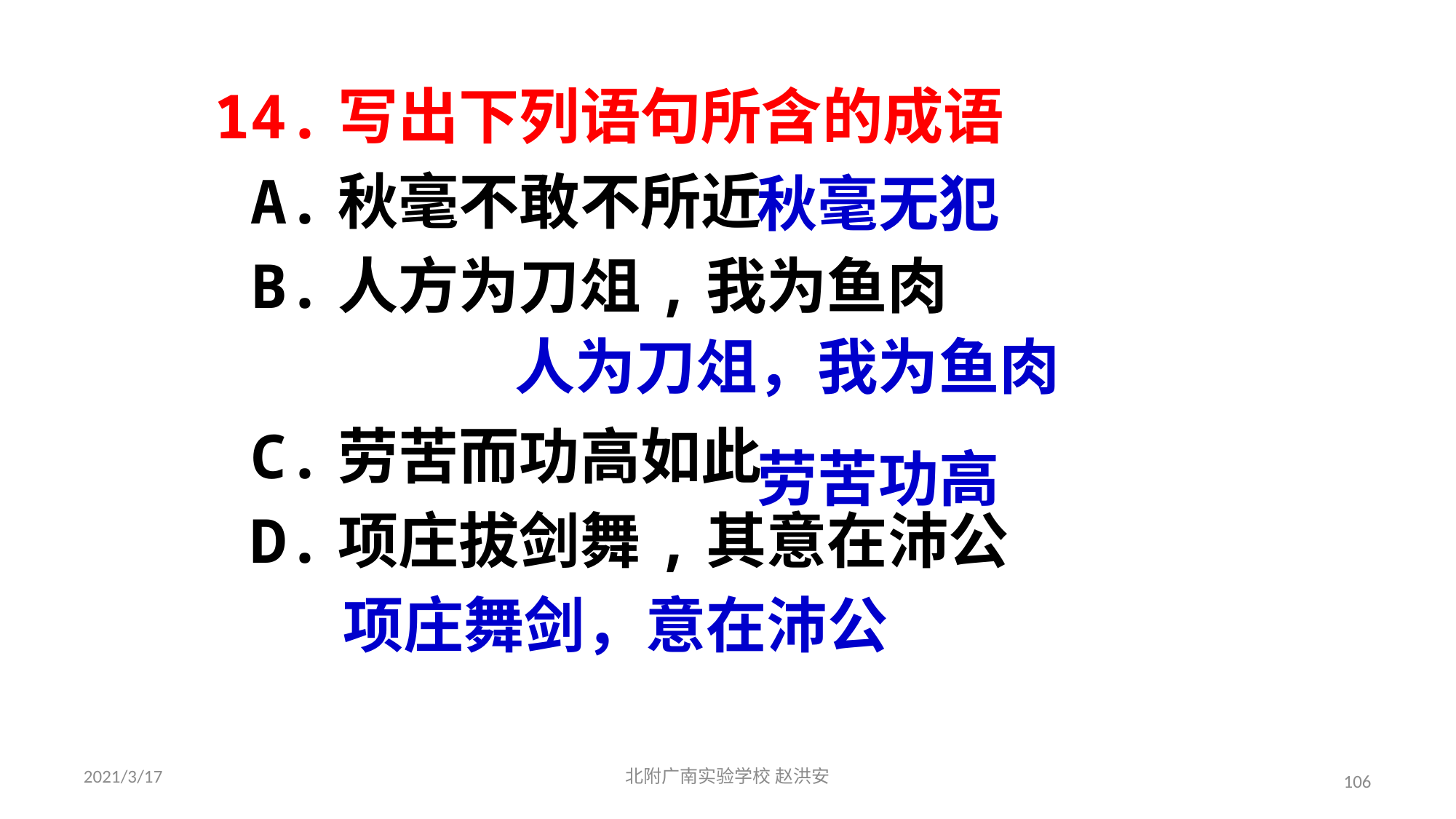

14.写出下列语句所含的成语
 A.秋毫不敢不所近
 B.人方为刀俎,我为鱼肉

 C.劳苦而功高如此
 D.项庄拔剑舞,其意在沛公
秋毫无犯
人为刀俎，我为鱼肉
劳苦功高
项庄舞剑，意在沛公
2021/3/17
北附广南实验学校 赵洪安
106